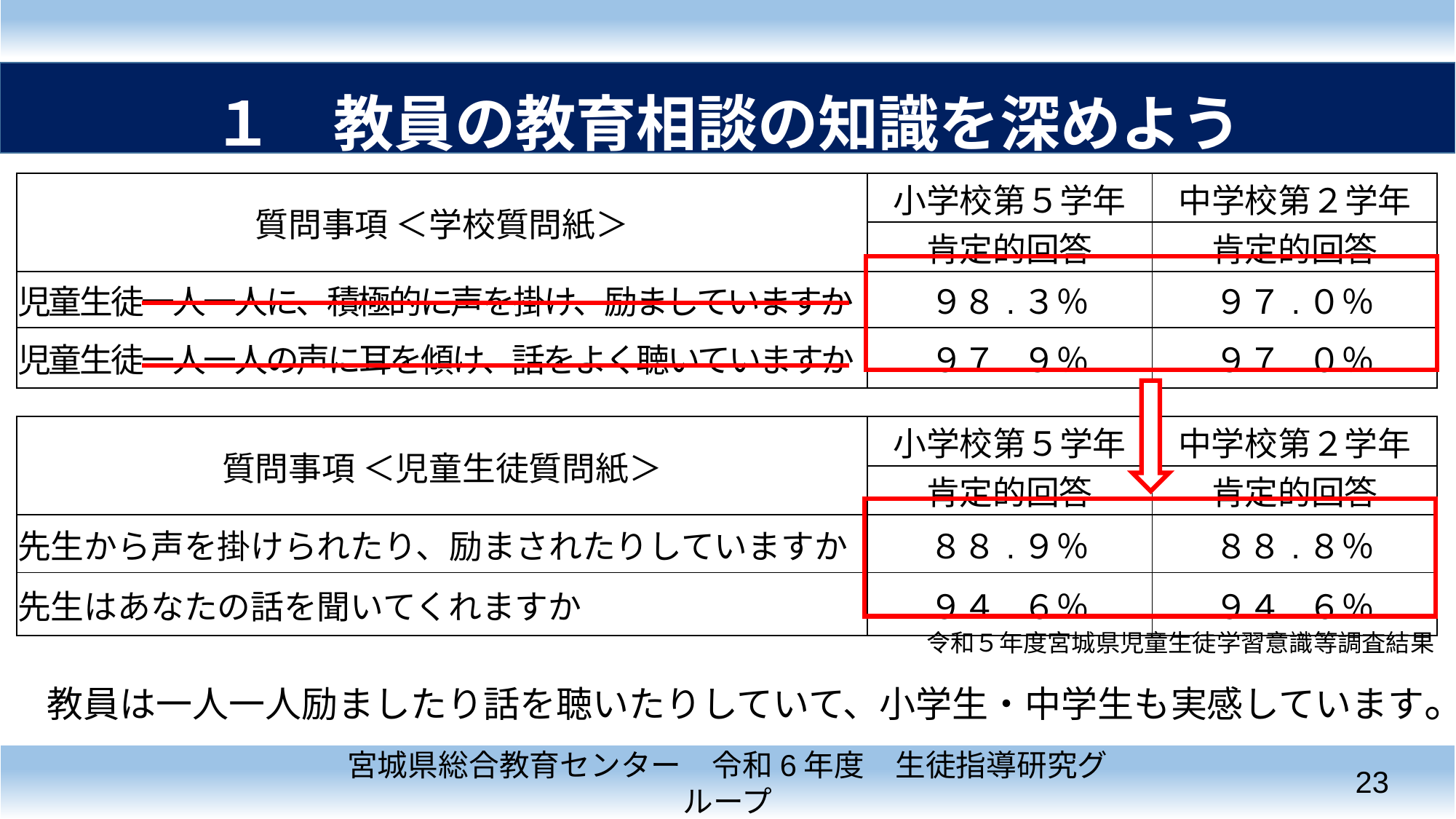

１　教員の教育相談の知識を深めよう

| 質問事項 ＜学校質問紙＞ | 小学校第５学年 | 中学校第２学年 |
| --- | --- | --- |
|  | 肯定的回答 | 肯定的回答 |
| 児童生徒一人一人に、積極的に声を掛け、励ましていますか | ９８.３％ | ９７.０％ |
| 児童生徒一人一人の声に耳を傾け、話をよく聴いていますか | ９７.９％ | ９７.０％ |

|  |  |  |  |  |
| --- | --- | --- | --- | --- |
| 質問事項 ＜児童生徒質問紙＞ | 小学校第５学年 |  | 中学校第２学年 |  |
|  | 肯定的回答 |  | 肯定的回答 |  |
| 先生から声を掛けられたり、励まされたりしていますか | ８８.９％ |  | ８８.８％ |  |
| 先生はあなたの話を聞いてくれますか | ９４.６％ |  | ９４.６％ |  |

令和５年度宮城県児童生徒学習意識等調査結果
教員は一人一人励ましたり話を聴いたりしていて、小学生・中学生も実感しています。
23
宮城県総合教育センター　令和6年度　生徒指導研究グループ